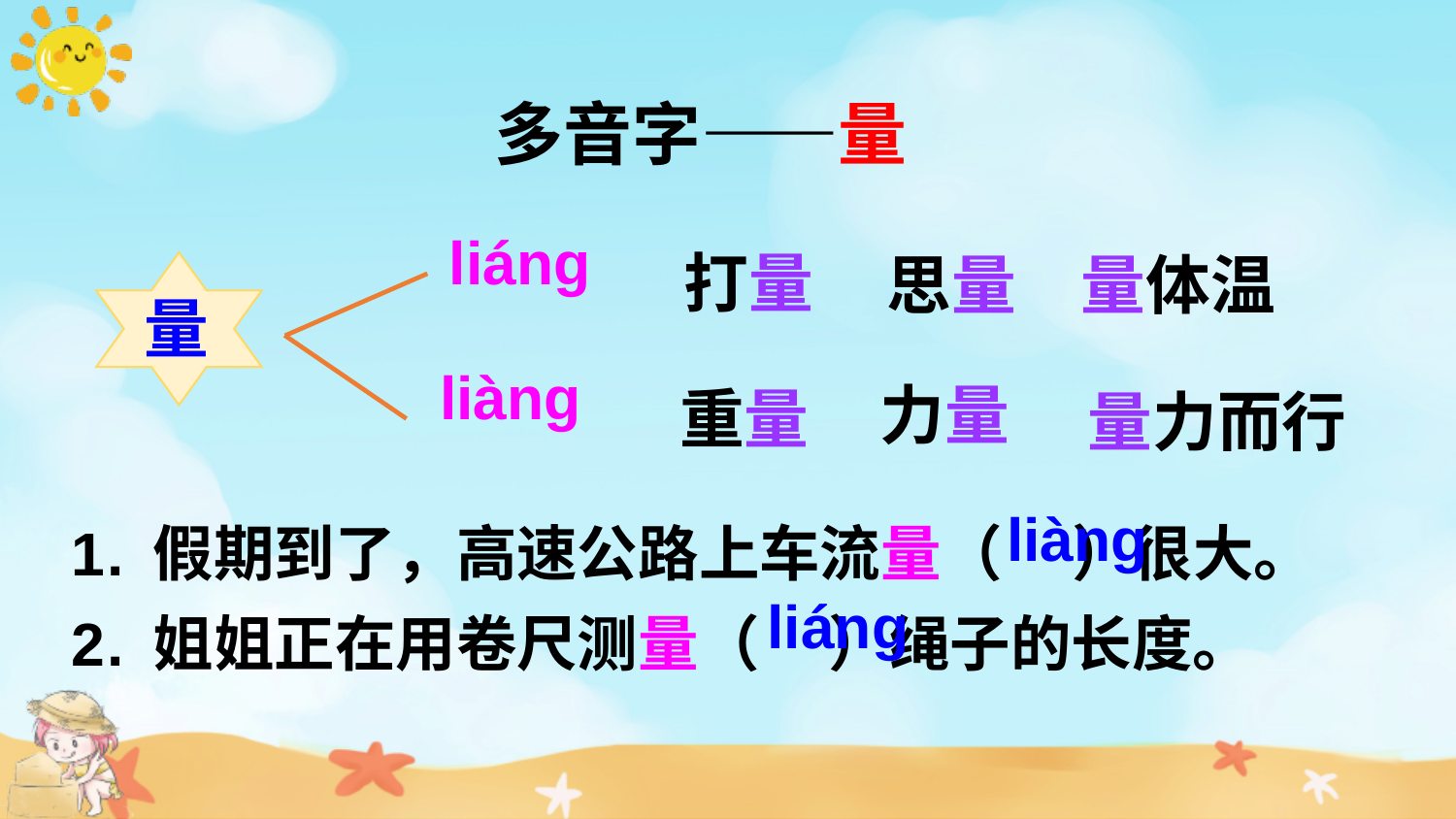

多音字——量
打量
liánɡ
思量
量体温

量
力量
liànɡ
重量
量力而行
假期到了，高速公路上车流量（     ）很大。
姐姐正在用卷尺测量（     ）绳子的长度。
liànɡ
liánɡ